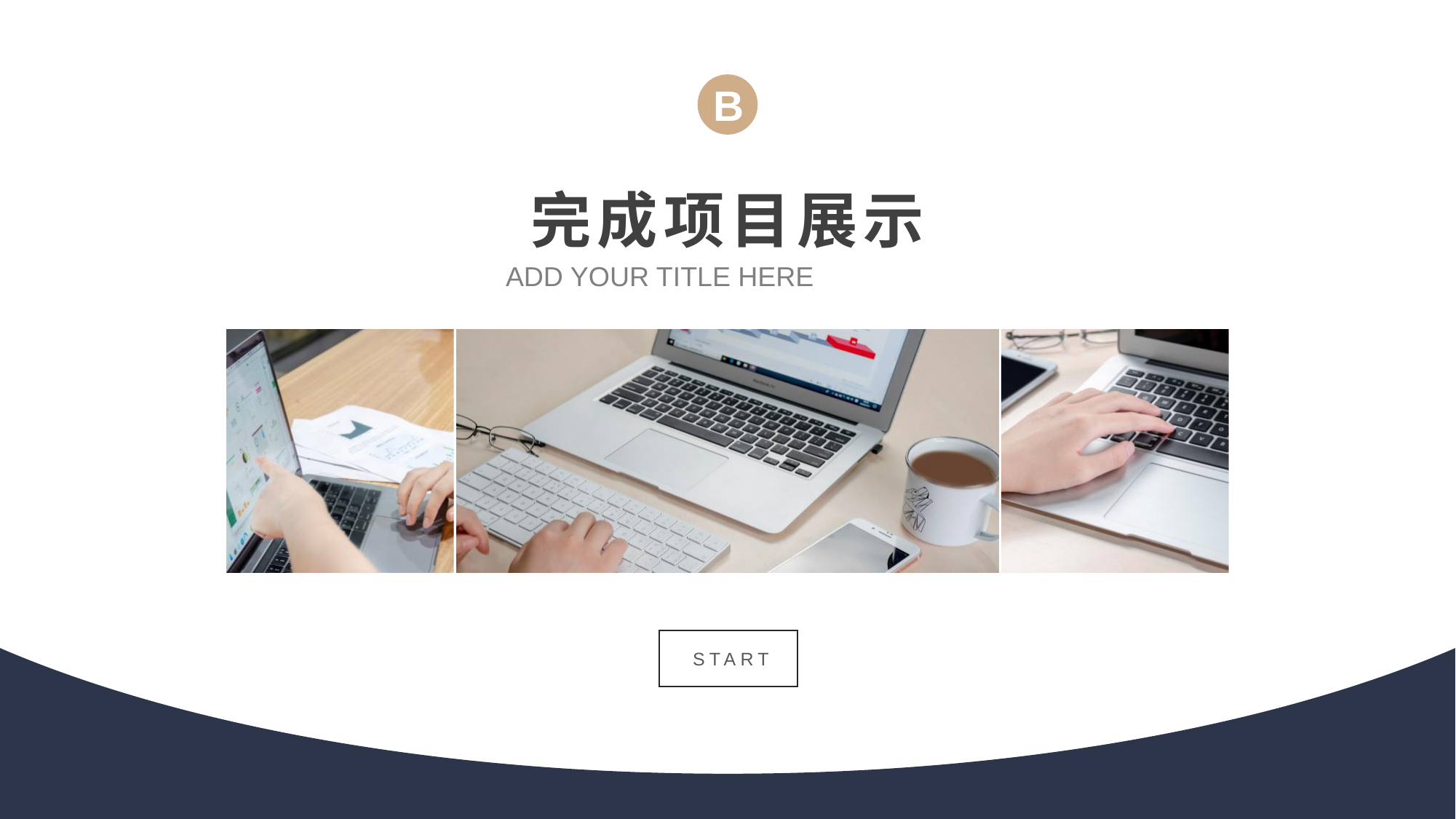

B

完成项目展示
ADD YOUR TITLE HERE

START